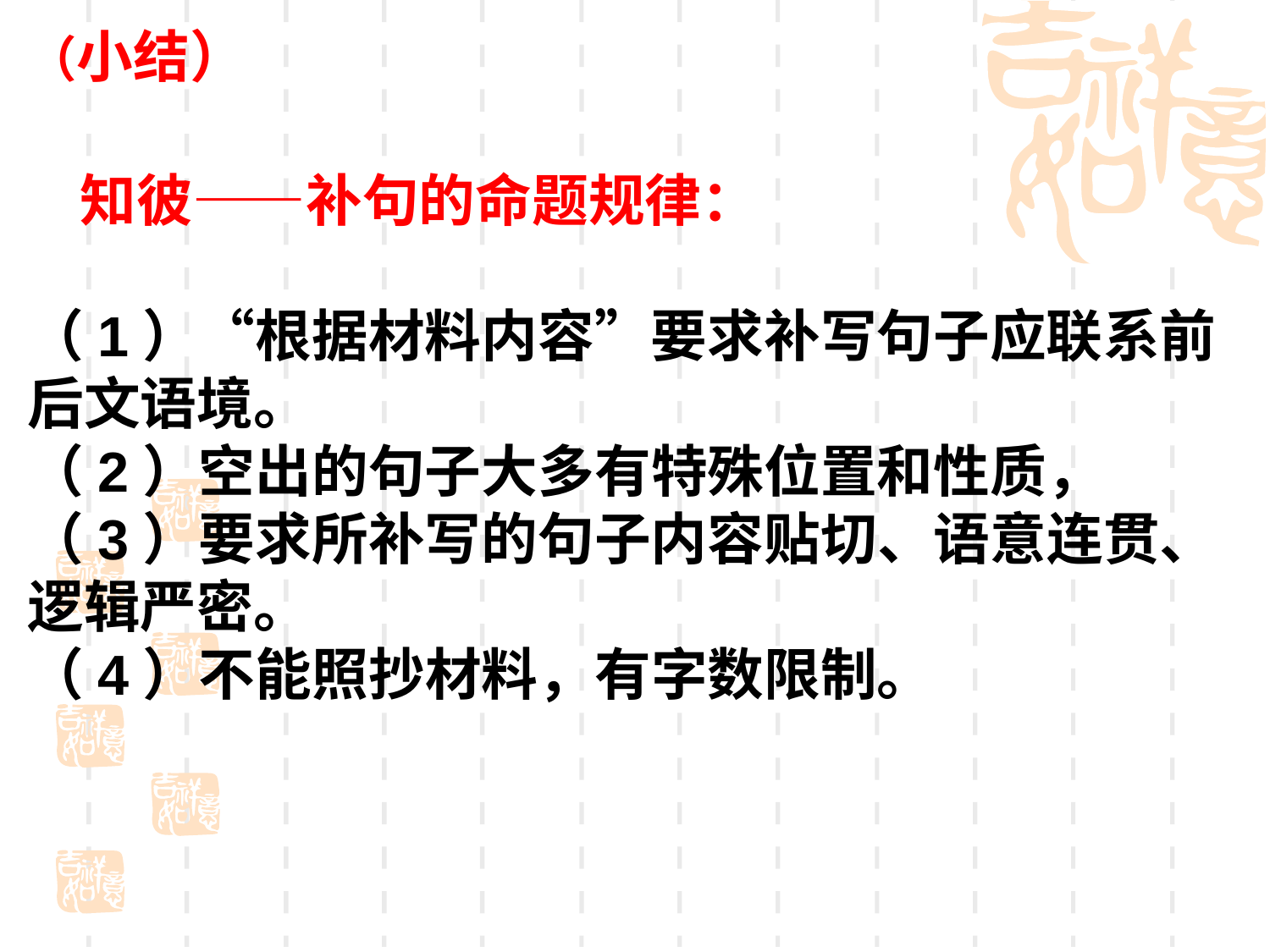

（小结）

   知彼——补句的命题规律：

（1）“根据材料内容”要求补写句子应联系前后文语境。
（2）空出的句子大多有特殊位置和性质，
（3）要求所补写的句子内容贴切、语意连贯、逻辑严密。
（4）不能照抄材料，有字数限制。